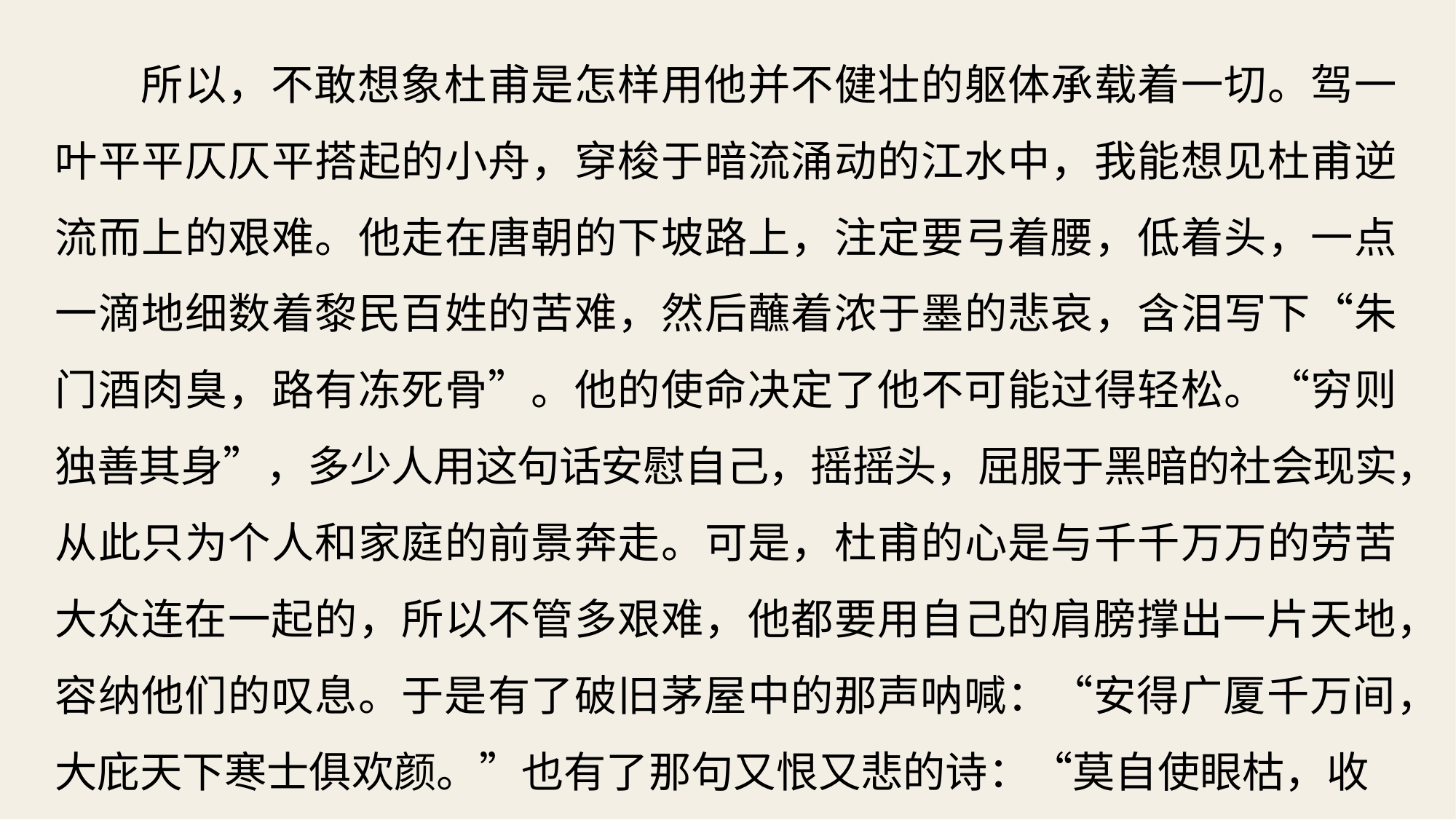

所以，不敢想象杜甫是怎样用他并不健壮的躯体承载着一切。驾一叶平平仄仄平搭起的小舟，穿梭于暗流涌动的江水中，我能想见杜甫逆流而上的艰难。他走在唐朝的下坡路上，注定要弓着腰，低着头，一点一滴地细数着黎民百姓的苦难，然后蘸着浓于墨的悲哀，含泪写下“朱门酒肉臭，路有冻死骨”。他的使命决定了他不可能过得轻松。“穷则独善其身”，多少人用这句话安慰自己，摇摇头，屈服于黑暗的社会现实，从此只为个人和家庭的前景奔走。可是，杜甫的心是与千千万万的劳苦大众连在一起的，所以不管多艰难，他都要用自己的肩膀撑出一片天地，容纳他们的叹息。于是有了破旧茅屋中的那声呐喊：“安得广厦千万间，大庇天下寒士俱欢颜。”也有了那句又恨又悲的诗：“莫自使眼枯，收